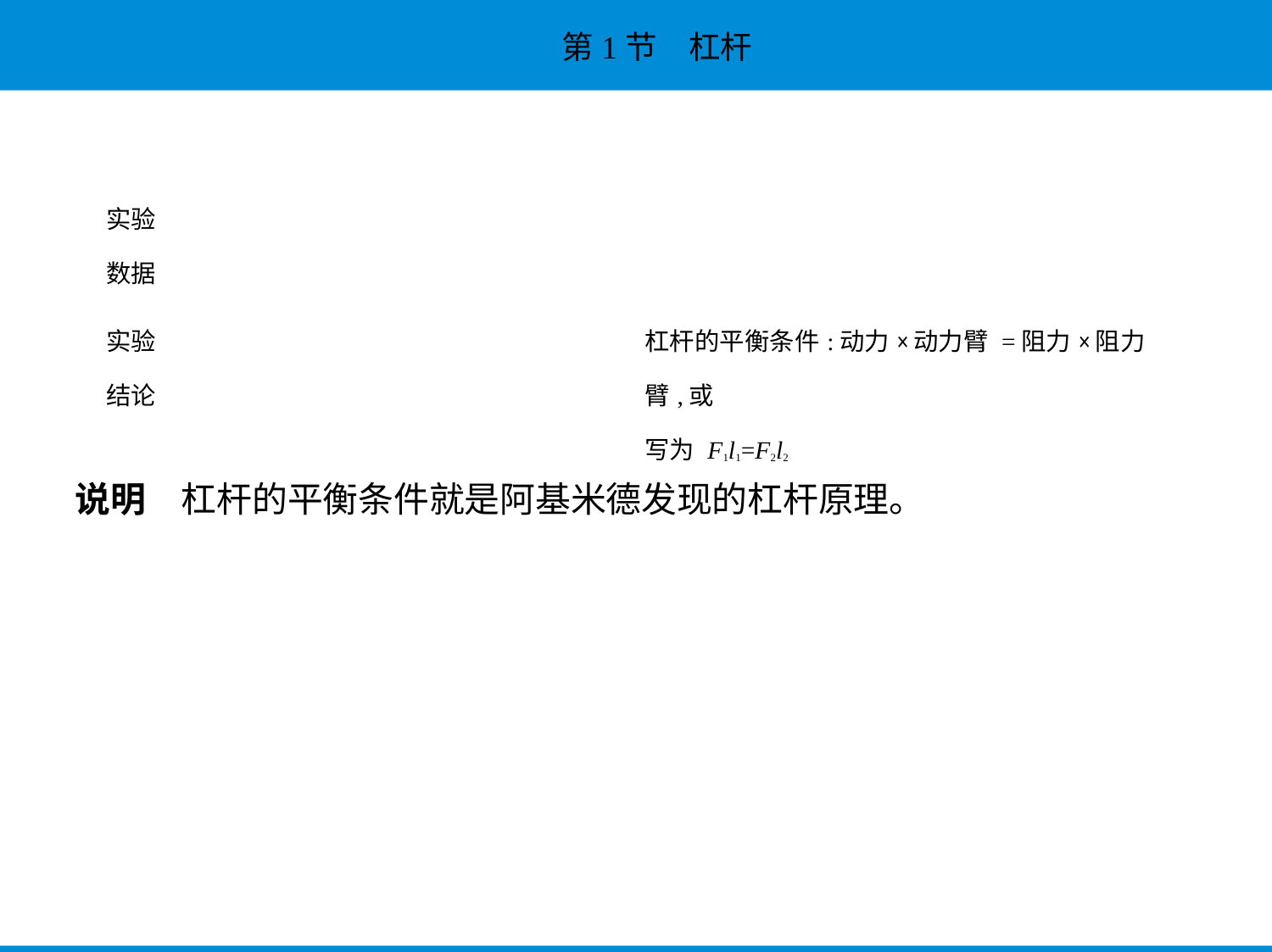

| 实验 数据 |  |
| --- | --- |
| 实验 结论 | 杠杆的平衡条件:动力×动力臂 =阻力×阻力臂,或 写为 F1l1=F2l2 |
说明　杠杆的平衡条件就是阿基米德发现的杠杆原理。